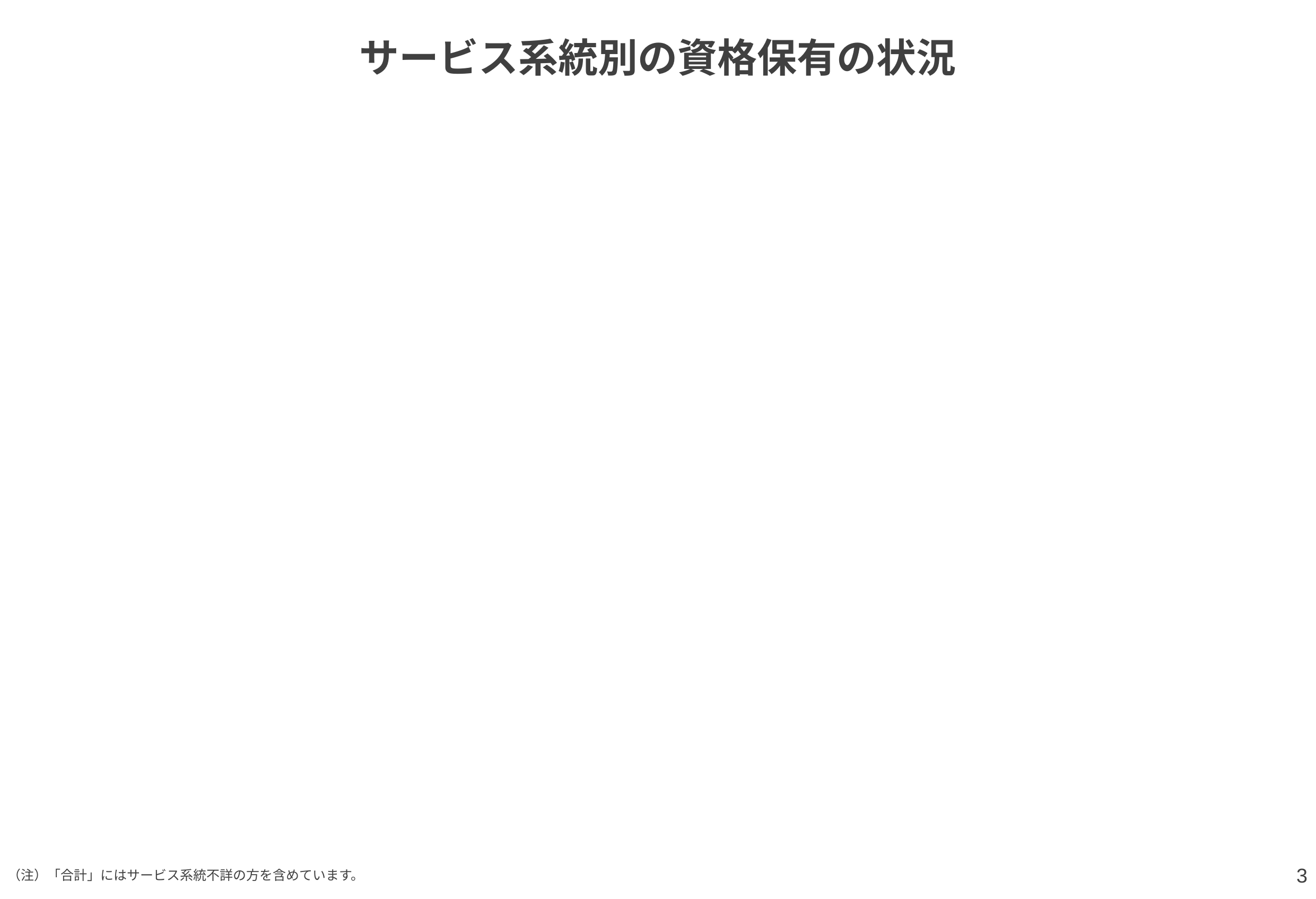

# サービス系統別の資格保有の状況
3
（注）「合計」にはサービス系統不詳の方を含めています。